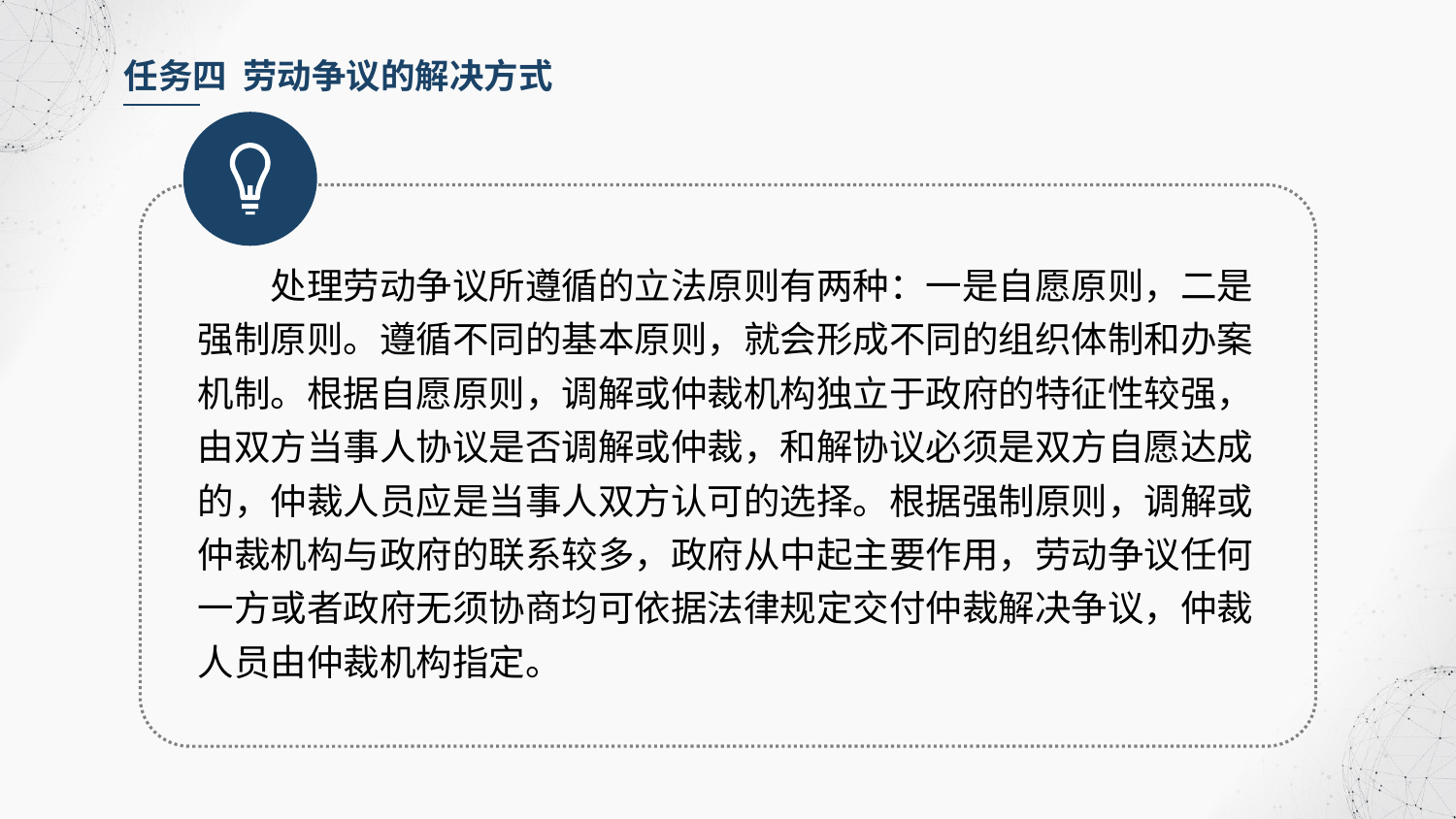

任务四  劳动争议的解决方式

处理劳动争议所遵循的立法原则有两种：一是自愿原则，二是强制原则。遵循不同的基本原则，就会形成不同的组织体制和办案机制。根据自愿原则，调解或仲裁机构独立于政府的特征性较强，由双方当事人协议是否调解或仲裁，和解协议必须是双方自愿达成的，仲裁人员应是当事人双方认可的选择。根据强制原则，调解或仲裁机构与政府的联系较多，政府从中起主要作用，劳动争议任何一方或者政府无须协商均可依据法律规定交付仲裁解决争议，仲裁人员由仲裁机构指定。